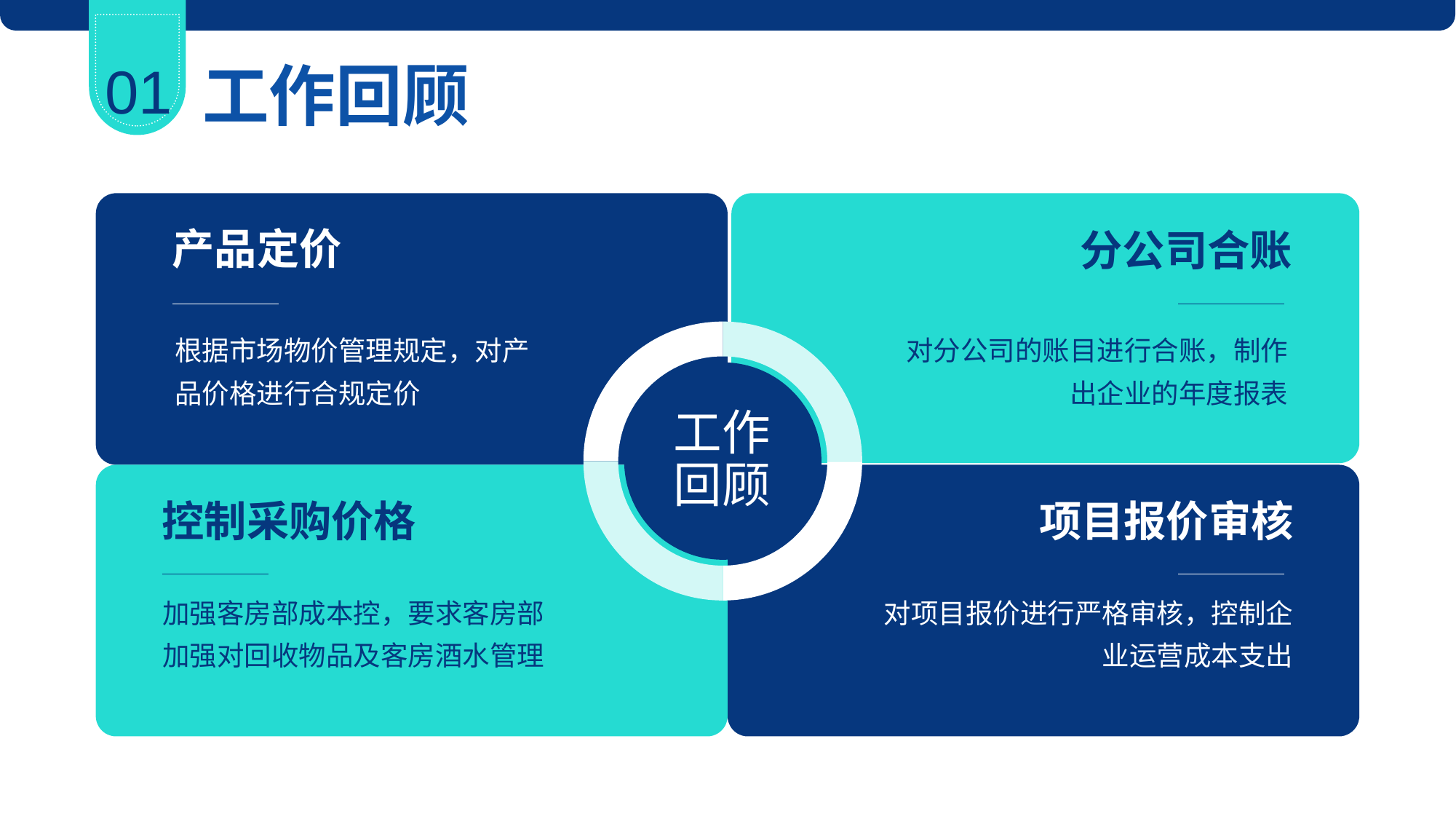

01
工作回顾

产品定价
分公司合账
对分公司的账目进行合账，制作出企业的年度报表
根据市场物价管理规定，对产品价格进行合规定价

工作
回顾

控制采购价格
项目报价审核
加强客房部成本控，要求客房部加强对回收物品及客房酒水管理
对项目报价进行严格审核，控制企业运营成本支出